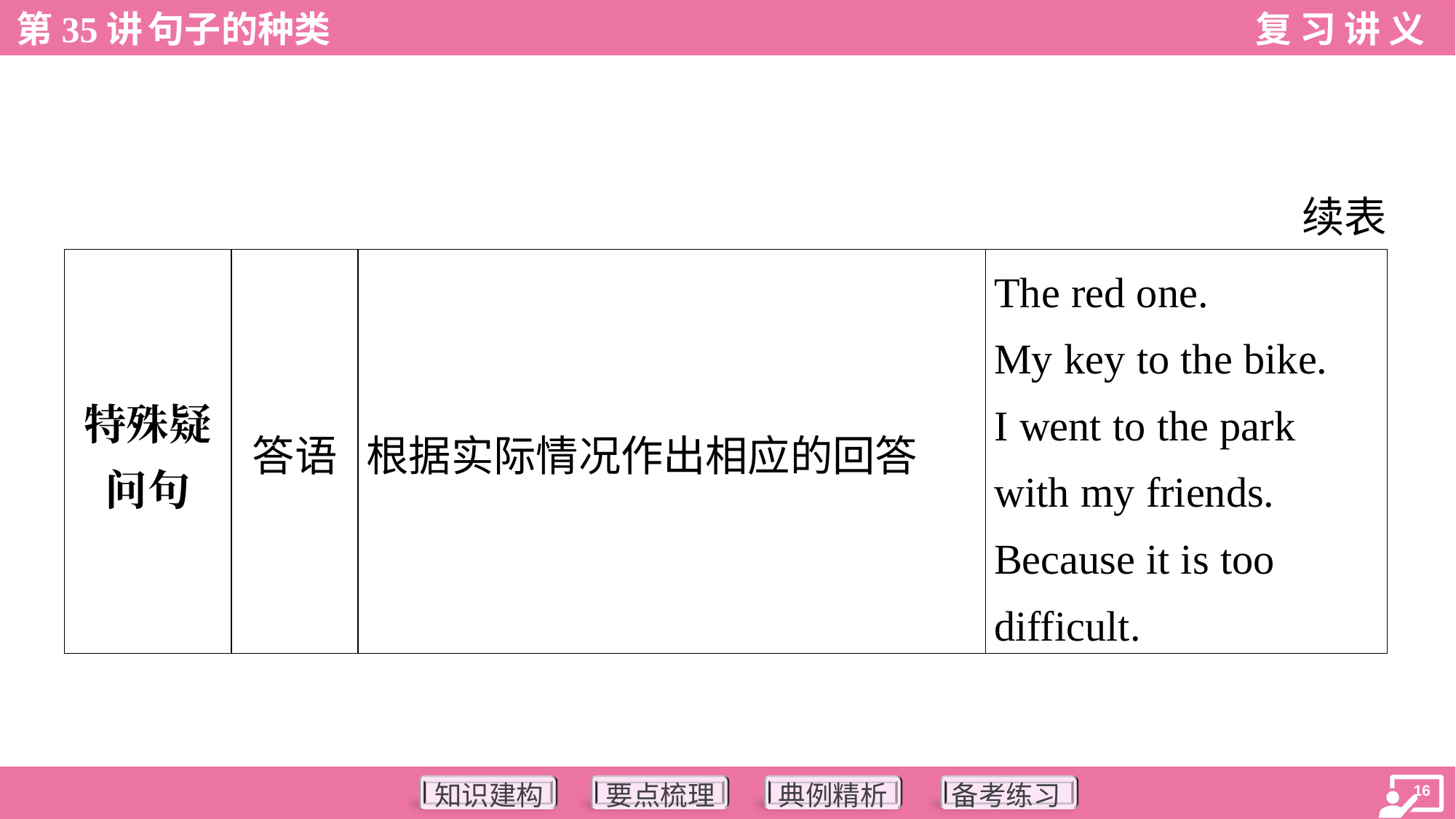

续表
| 特殊疑 问句 | 答语 | 根据实际情况作出相应的回答 | The red one. My key to the bike. I went to the park with my friends. Because it is too difficult. |
| --- | --- | --- | --- |